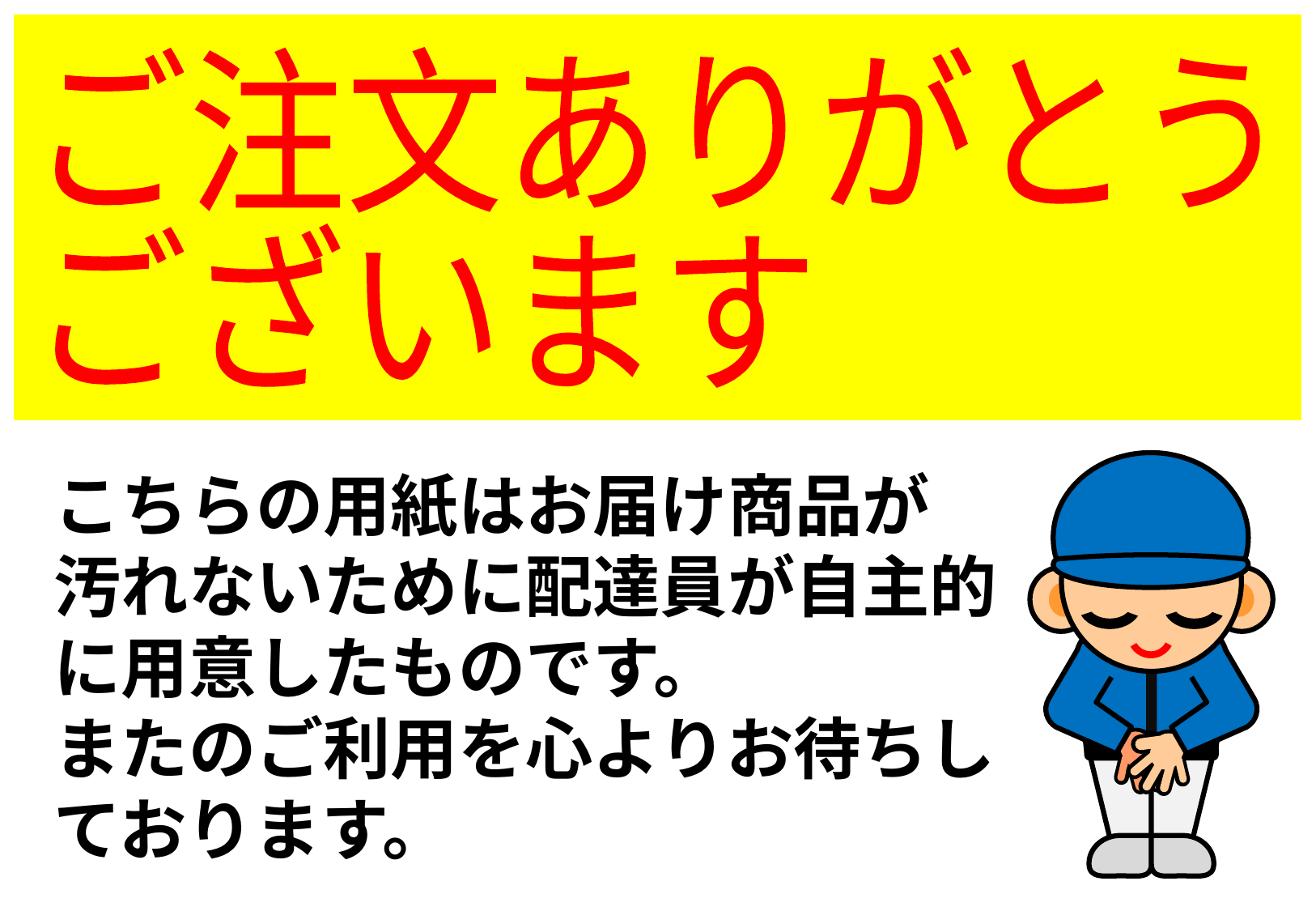

ご注文ありがとう
ございます

こちらの用紙はお届け商品が
汚れないために配達員が自主的に用意したものです。
またのご利用を心よりお待ちしております。